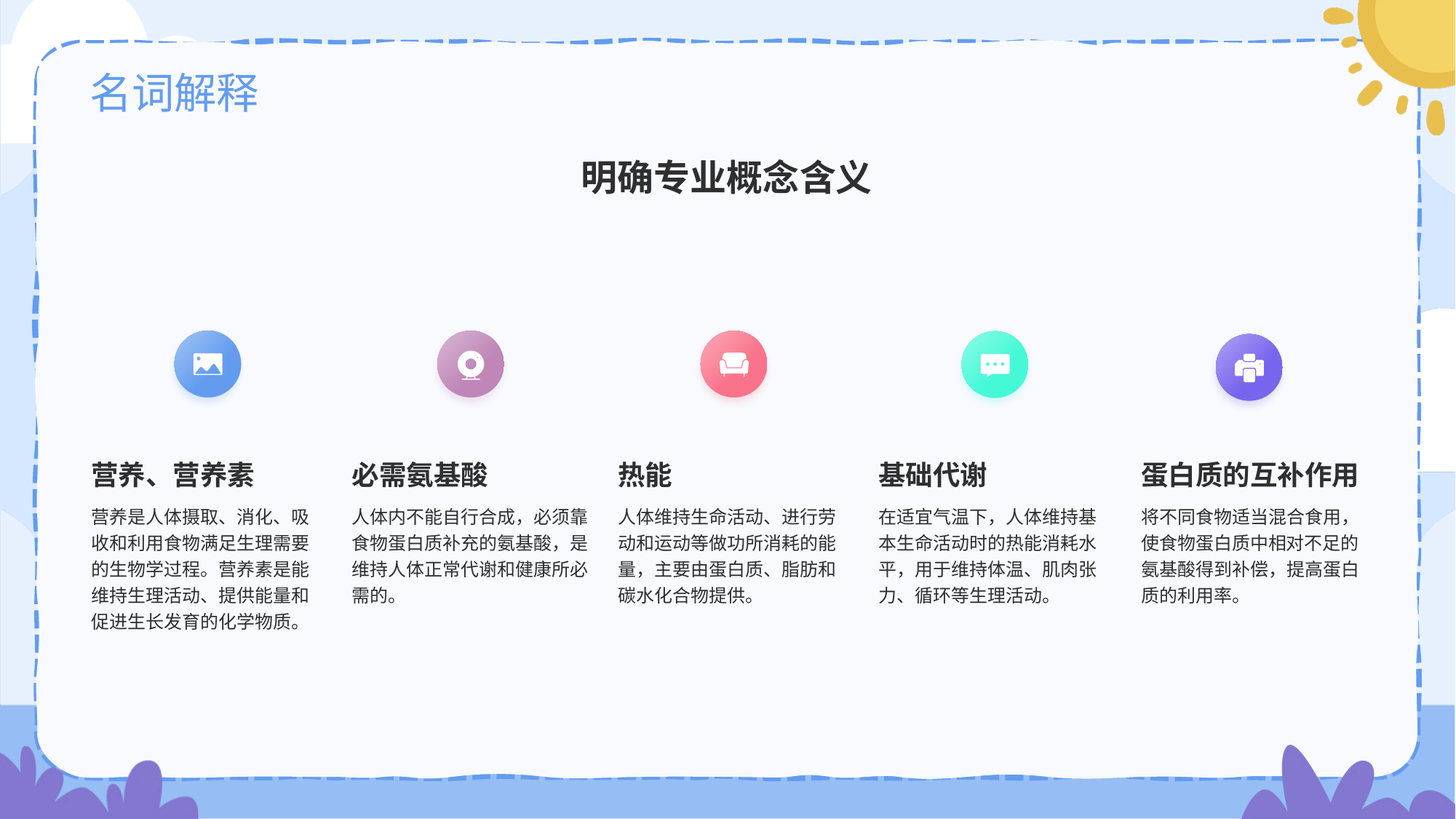

# 名词解释
明确专业概念含义

热能
人体维持生命活动、进行劳动和运动等做功所消耗的能量，主要由蛋白质、脂肪和碳水化合物提供。

营养、营养素
营养是人体摄取、消化、吸收和利用食物满足生理需要的生物学过程。营养素是能维持生理活动、提供能量和促进生长发育的化学物质。

必需氨基酸
人体内不能自行合成，必须靠食物蛋白质补充的氨基酸，是维持人体正常代谢和健康所必需的。

基础代谢
在适宜气温下，人体维持基本生命活动时的热能消耗水平，用于维持体温、肌肉张力、循环等生理活动。

蛋白质的互补作用
将不同食物适当混合食用，使食物蛋白质中相对不足的氨基酸得到补偿，提高蛋白质的利用率。